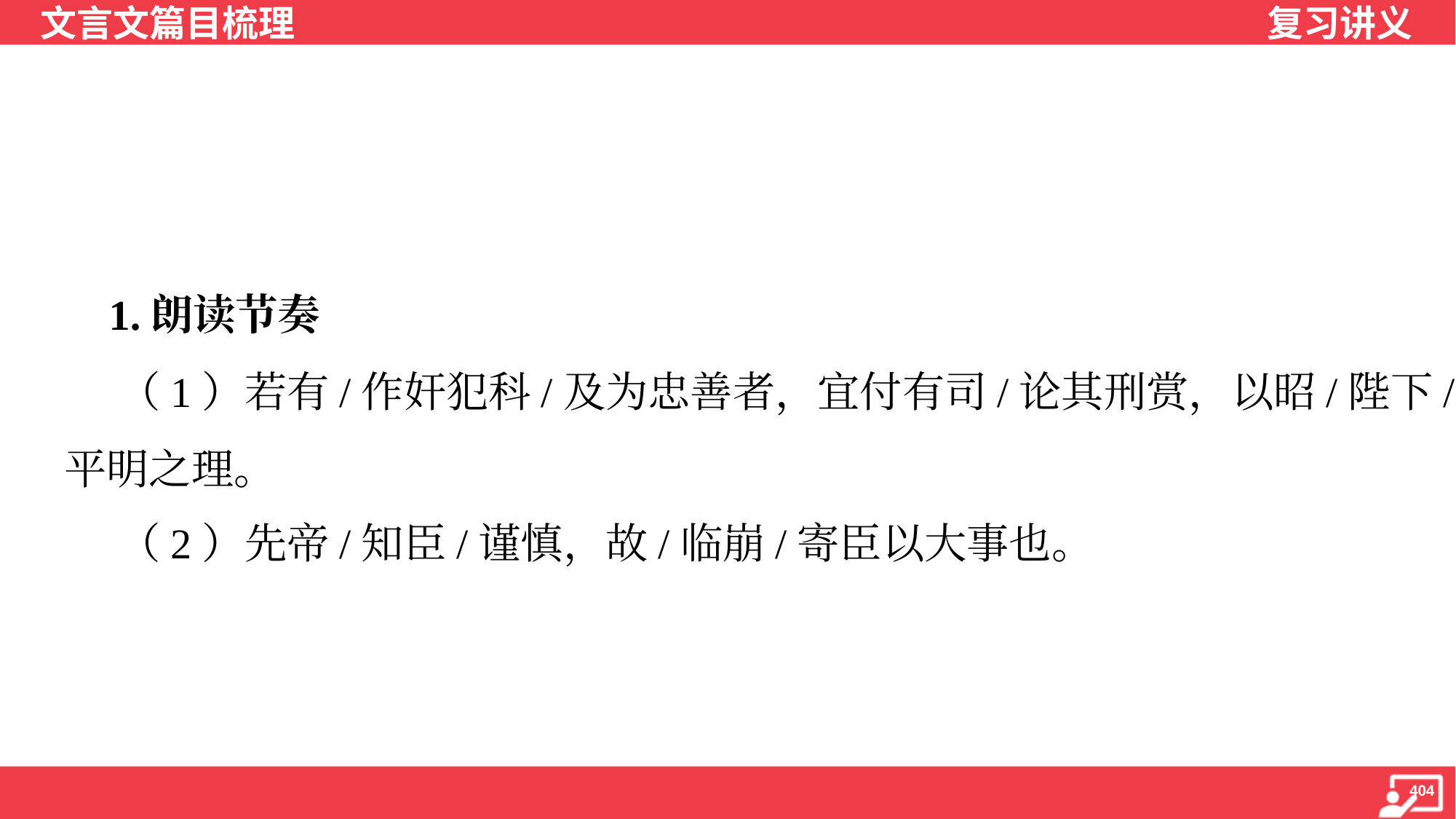

1.朗读节奏
    （1）若有/作奸犯科/及为忠善者，宜付有司/论其刑赏，以昭/陛下/
平明之理。
    （2）先帝/知臣/谨慎，故/临崩/寄臣以大事也。